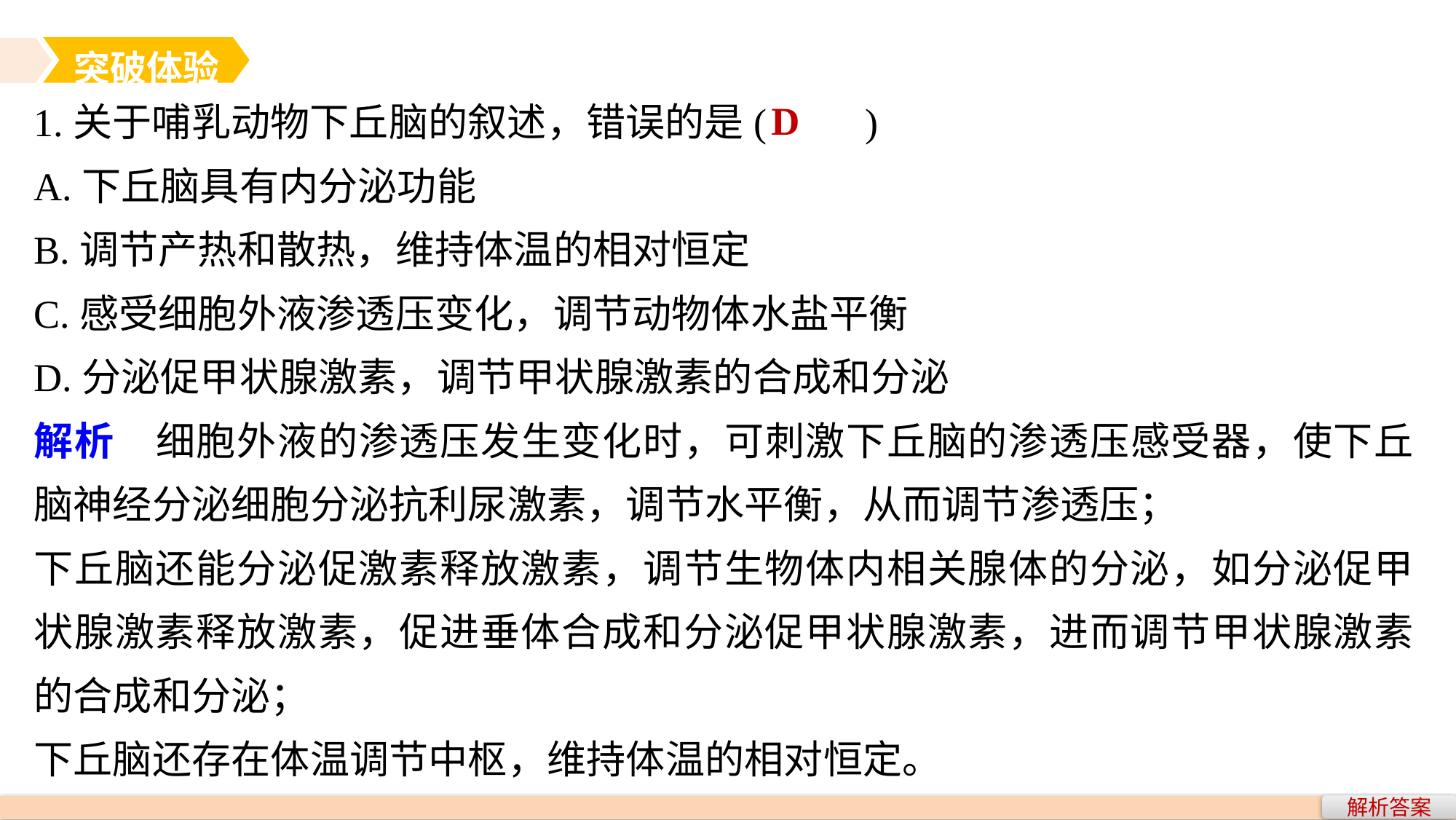

突破体验

1.关于哺乳动物下丘脑的叙述，错误的是(　　)
A.下丘脑具有内分泌功能
B.调节产热和散热，维持体温的相对恒定
C.感受细胞外液渗透压变化，调节动物体水盐平衡
D.分泌促甲状腺激素，调节甲状腺激素的合成和分泌
解析　细胞外液的渗透压发生变化时，可刺激下丘脑的渗透压感受器，使下丘脑神经分泌细胞分泌抗利尿激素，调节水平衡，从而调节渗透压；
下丘脑还能分泌促激素释放激素，调节生物体内相关腺体的分泌，如分泌促甲状腺激素释放激素，促进垂体合成和分泌促甲状腺激素，进而调节甲状腺激素的合成和分泌；
下丘脑还存在体温调节中枢，维持体温的相对恒定。
D
解析答案